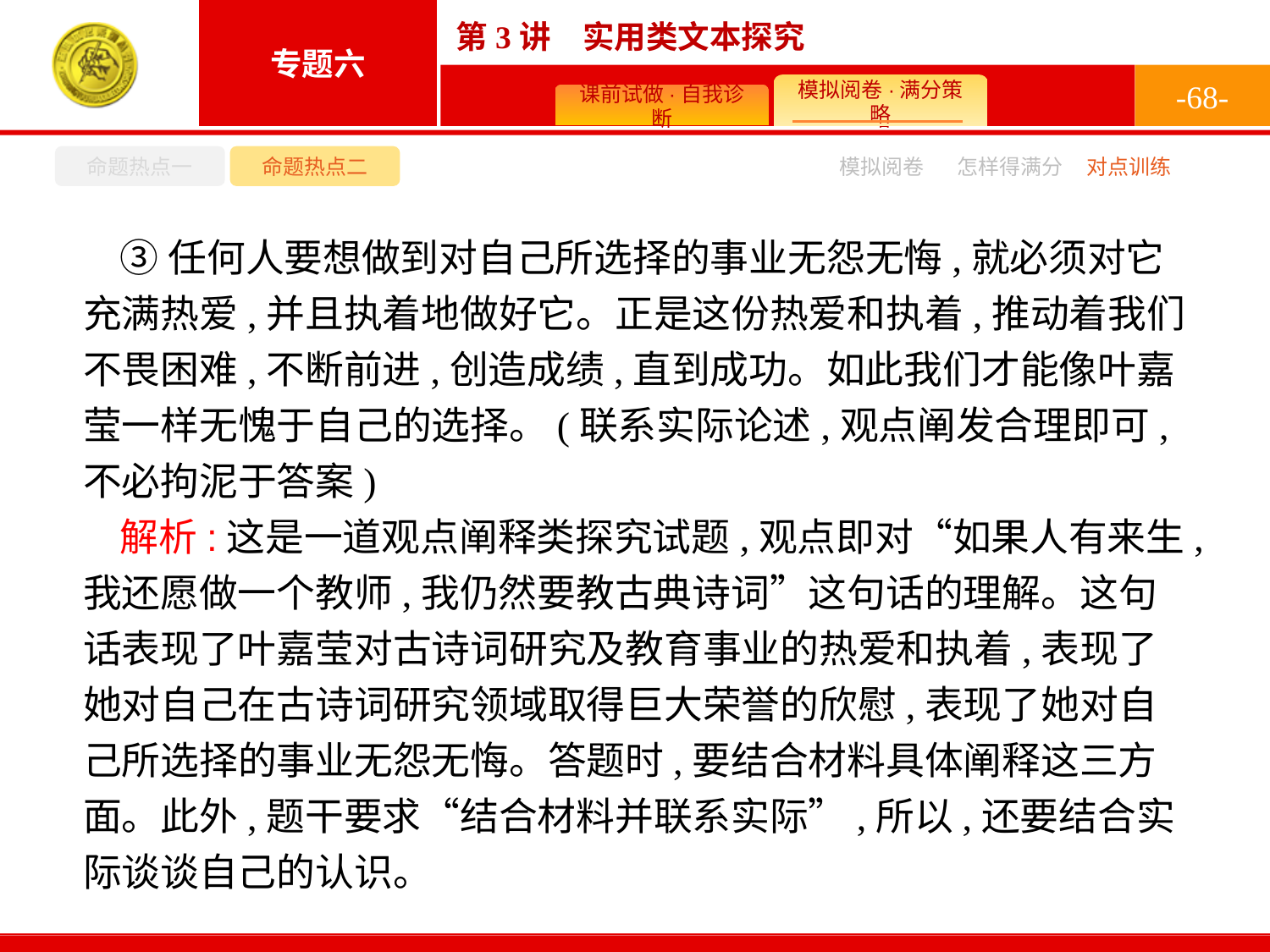

-68-
命题热点一
命题热点二
怎样得满分
模拟阅卷
对点训练
③任何人要想做到对自己所选择的事业无怨无悔,就必须对它充满热爱,并且执着地做好它。正是这份热爱和执着,推动着我们不畏困难,不断前进,创造成绩,直到成功。如此我们才能像叶嘉莹一样无愧于自己的选择。(联系实际论述,观点阐发合理即可,不必拘泥于答案)
解析:这是一道观点阐释类探究试题,观点即对“如果人有来生,我还愿做一个教师,我仍然要教古典诗词”这句话的理解。这句话表现了叶嘉莹对古诗词研究及教育事业的热爱和执着,表现了她对自己在古诗词研究领域取得巨大荣誉的欣慰,表现了她对自己所选择的事业无怨无悔。答题时,要结合材料具体阐释这三方面。此外,题干要求“结合材料并联系实际”,所以,还要结合实际谈谈自己的认识。